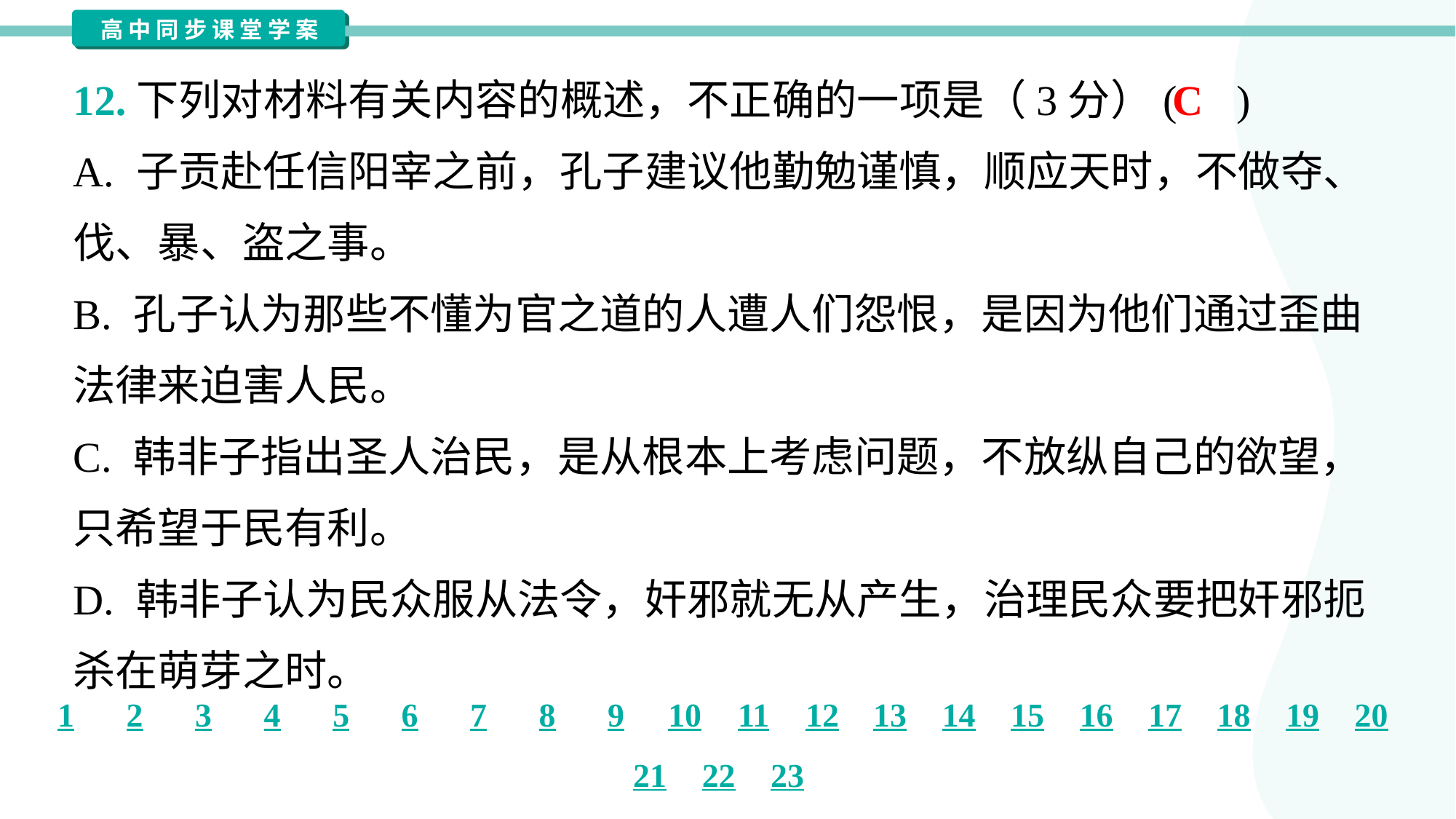

12.下列对材料有关内容的概述，不正确的一项是（3分）(     )
C
A. 子贡赴任信阳宰之前，孔子建议他勤勉谨慎，顺应天时，不做夺、
伐、暴、盗之事。
B. 孔子认为那些不懂为官之道的人遭人们怨恨，是因为他们通过歪曲
法律来迫害人民。
C. 韩非子指出圣人治民，是从根本上考虑问题，不放纵自己的欲望，
只希望于民有利。
D. 韩非子认为民众服从法令，奸邪就无从产生，治理民众要把奸邪扼
杀在萌芽之时。